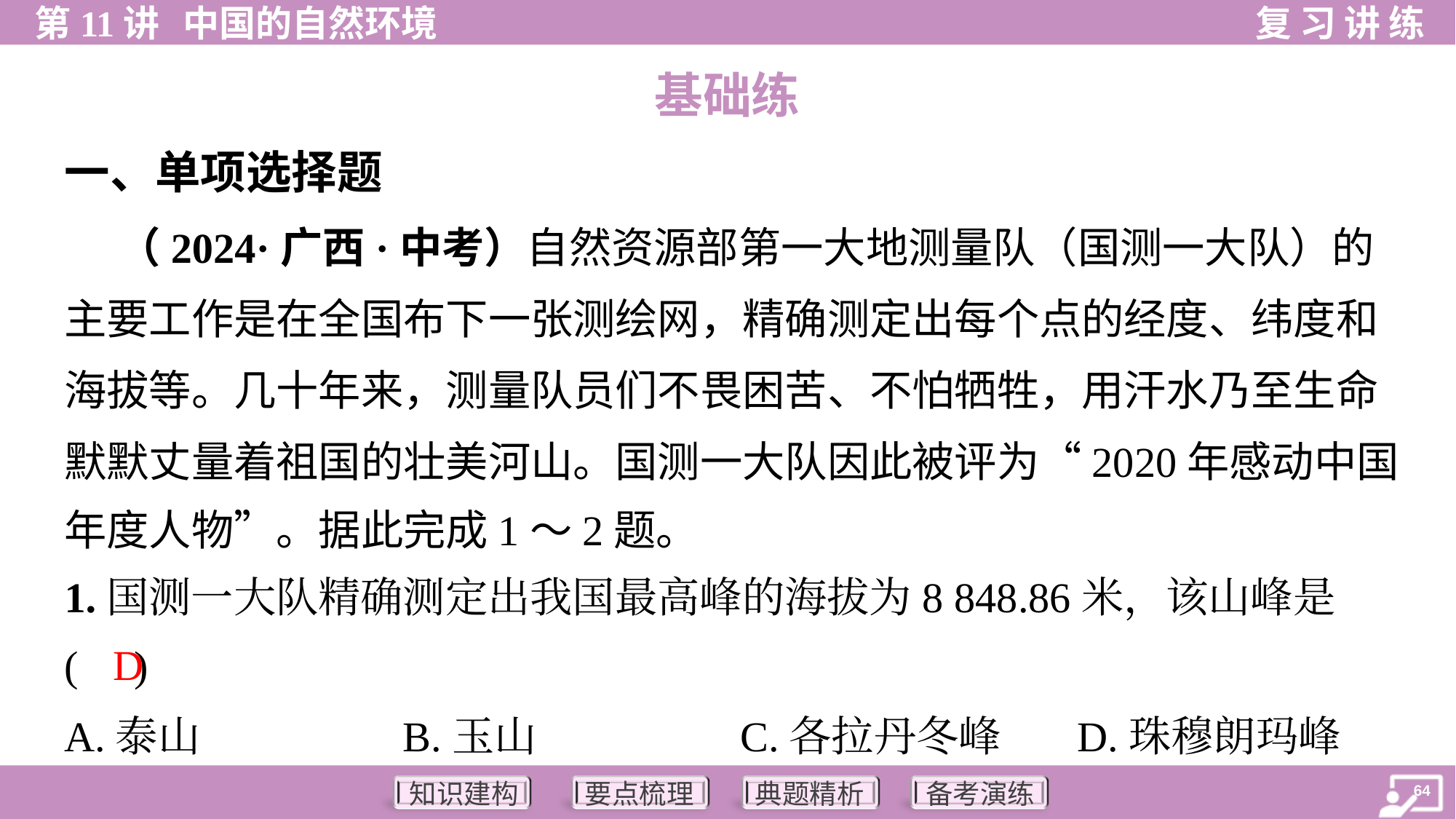

基础练
一、单项选择题
    （2024·广西·中考）自然资源部第一大地测量队（国测一大队）的
主要工作是在全国布下一张测绘网，精确测定出每个点的经度、纬度和
海拔等。几十年来，测量队员们不畏困苦、不怕牺牲，用汗水乃至生命
默默丈量着祖国的壮美河山。国测一大队因此被评为“2020年感动中国
年度人物”。据此完成1～2题。
1.国测一大队精确测定出我国最高峰的海拔为8 848.86米，该山峰是
(     )
D
A.泰山	B.玉山	C.各拉丹冬峰	D.珠穆朗玛峰